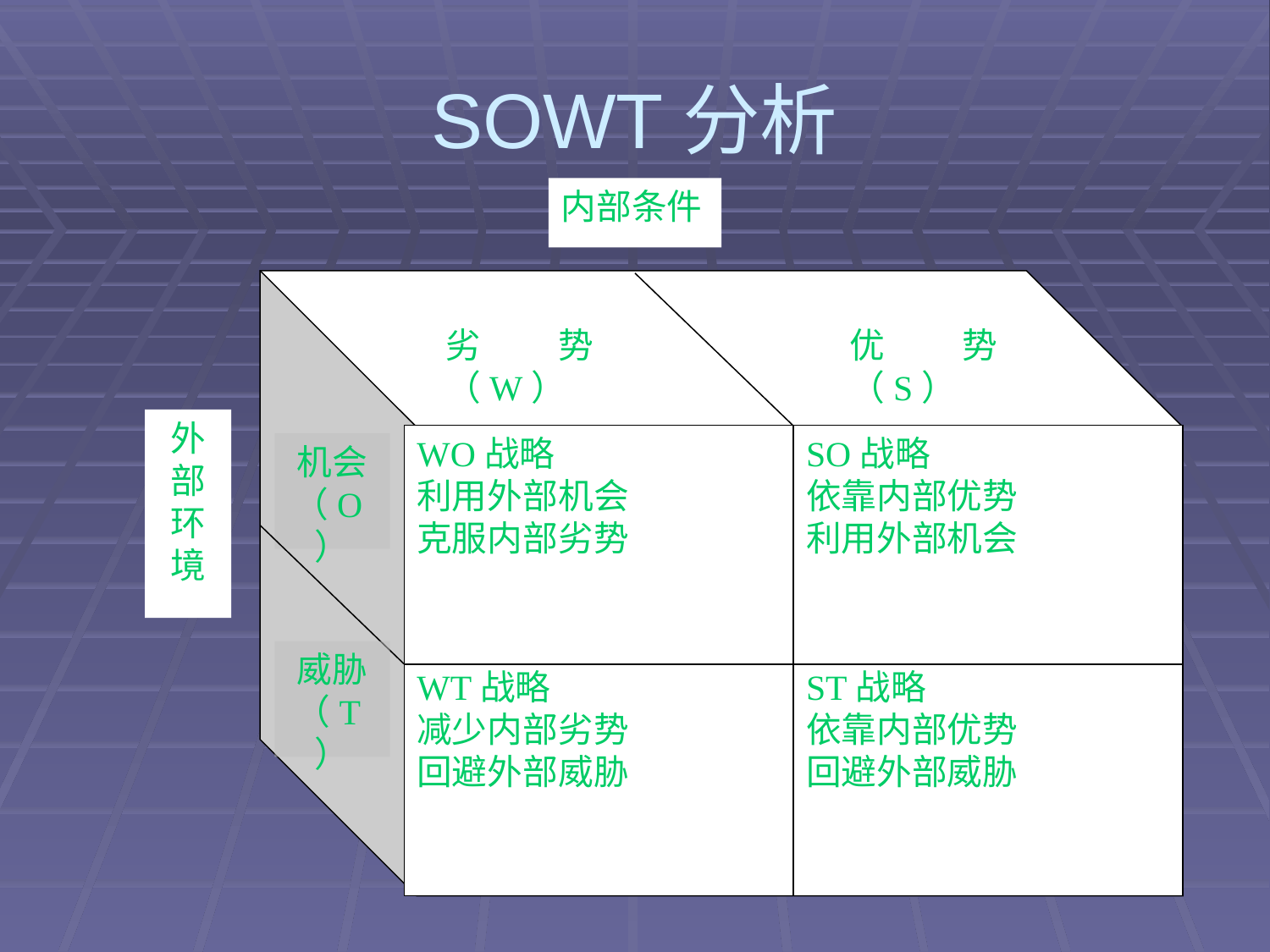

# SOWT分析
内部条件

劣势（W）
优势（S）
外部环境
WO战略
利用外部机会
克服内部劣势
SO战略
依靠内部优势
利用外部机会
机会（O）

威胁（T）
WT战略
减少内部劣势
回避外部威胁
ST战略
依靠内部优势
回避外部威胁